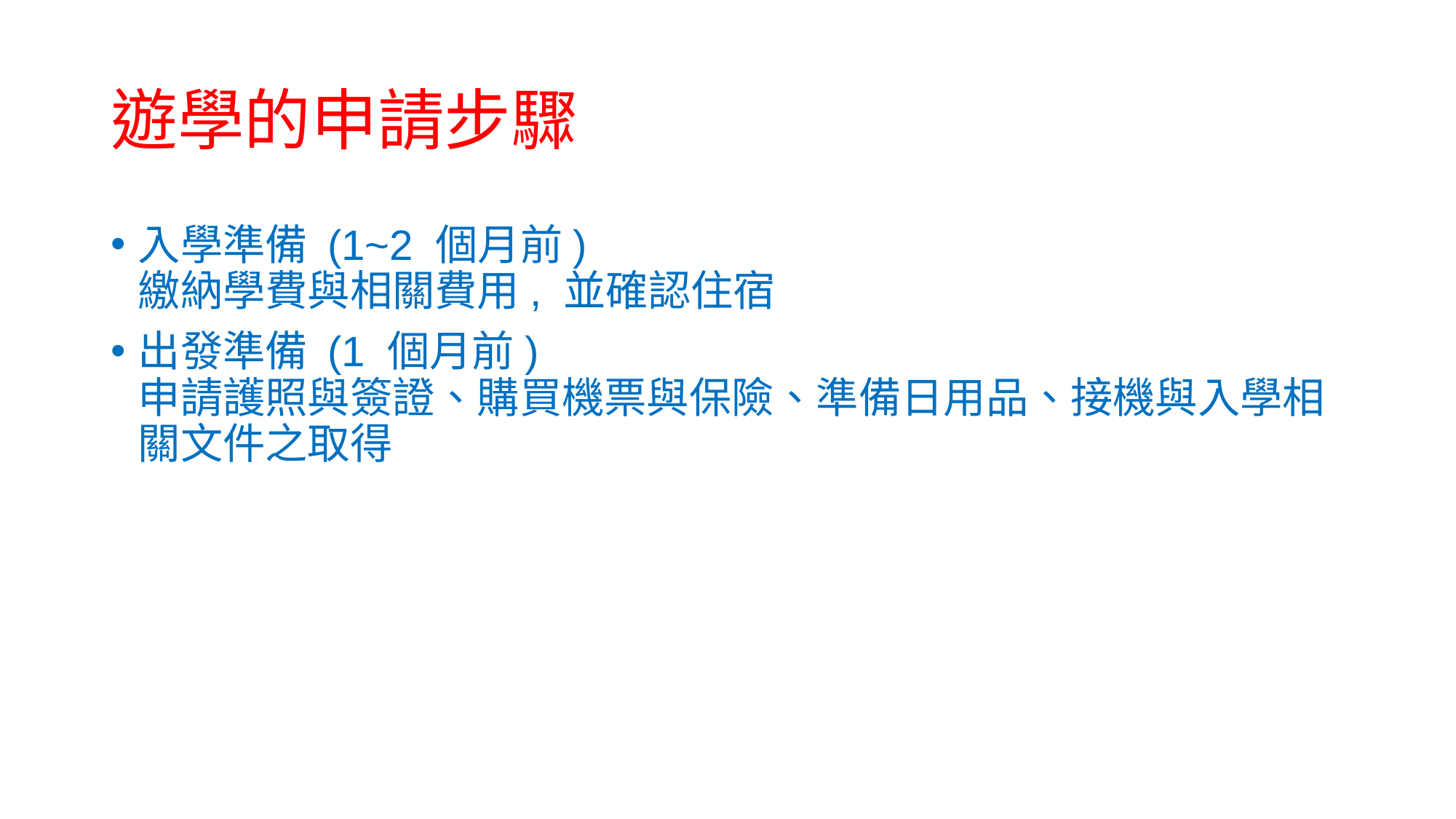

# 遊學的申請步驟
入學準備 (1~2 個月前)
繳納學費與相關費用, 並確認住宿
出發準備 (1 個月前)
申請護照與簽證、購買機票與保險、準備日用品、接機與入學相關文件之取得